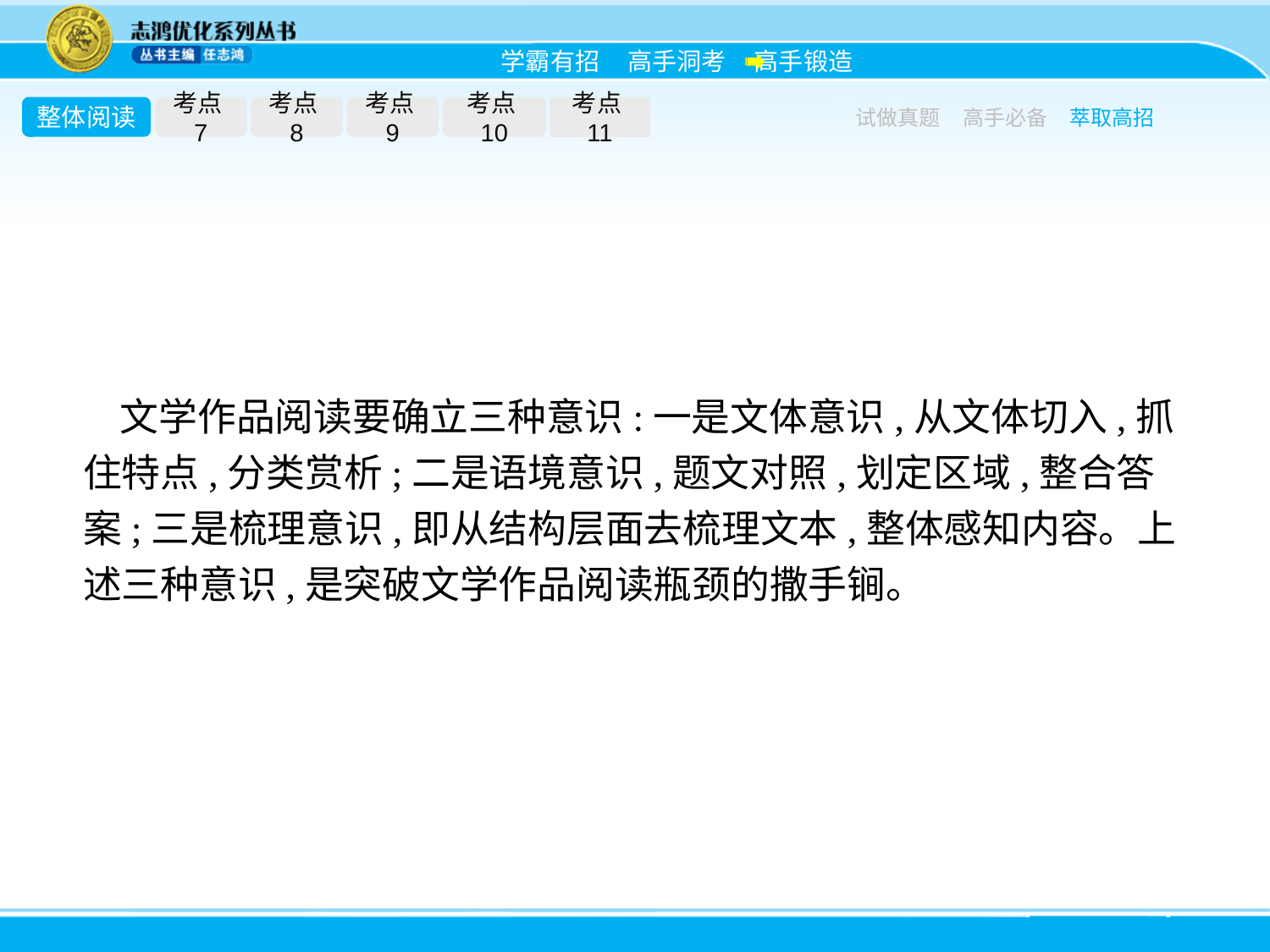

整体阅读
考点7
考点8
考点9
考点10
考点11
试做真题
高手必备
萃取高招
文学作品阅读要确立三种意识:一是文体意识,从文体切入,抓住特点,分类赏析;二是语境意识,题文对照,划定区域,整合答案;三是梳理意识,即从结构层面去梳理文本,整体感知内容。上述三种意识,是突破文学作品阅读瓶颈的撒手锏。